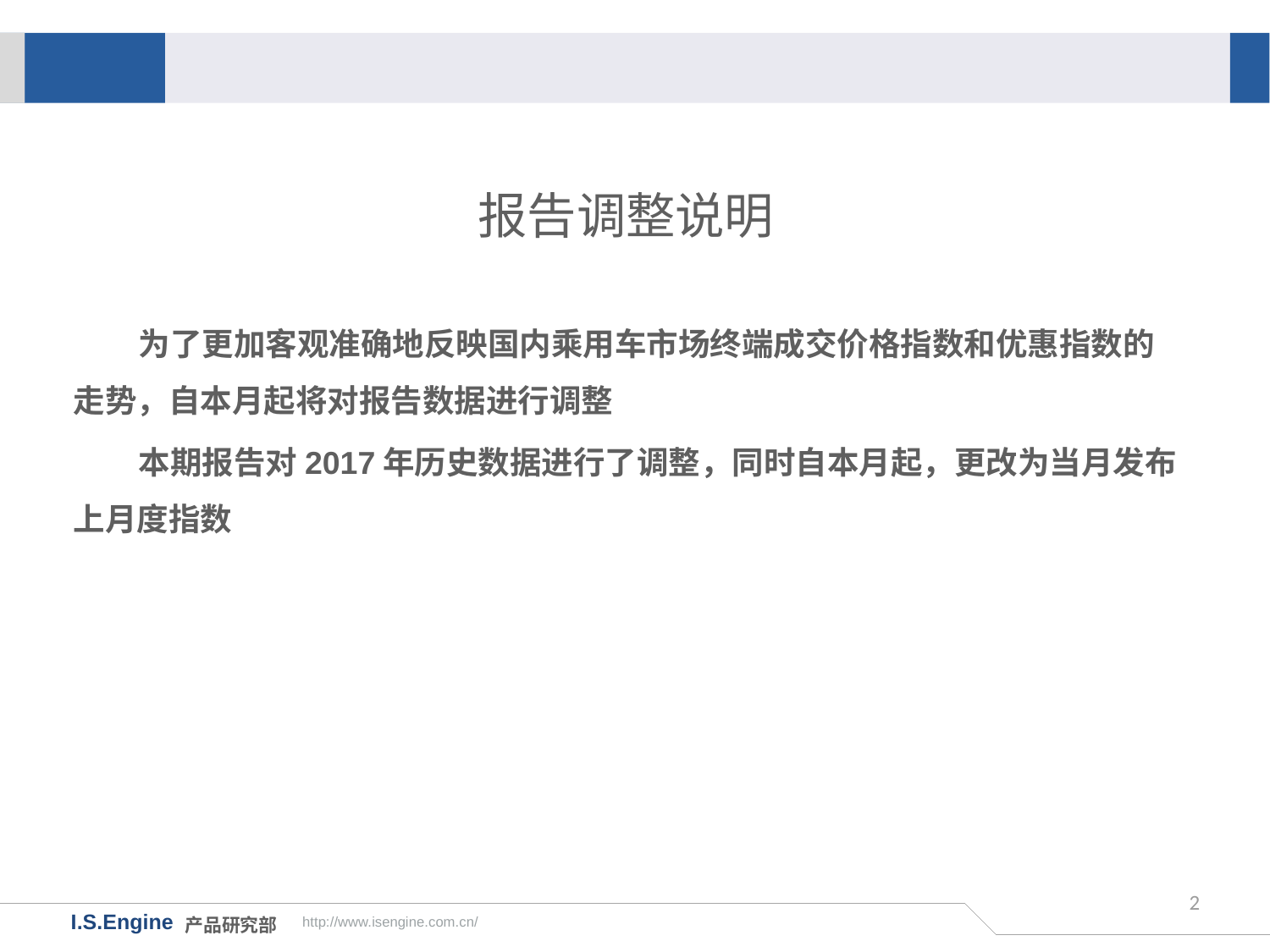

报告调整说明

        为了更加客观准确地反映国内乘用车市场终端成交价格指数和优惠指数的走势，自本月起将对报告数据进行调整
        本期报告对2017年历史数据进行了调整，同时自本月起，更改为当月发布上月度指数

2